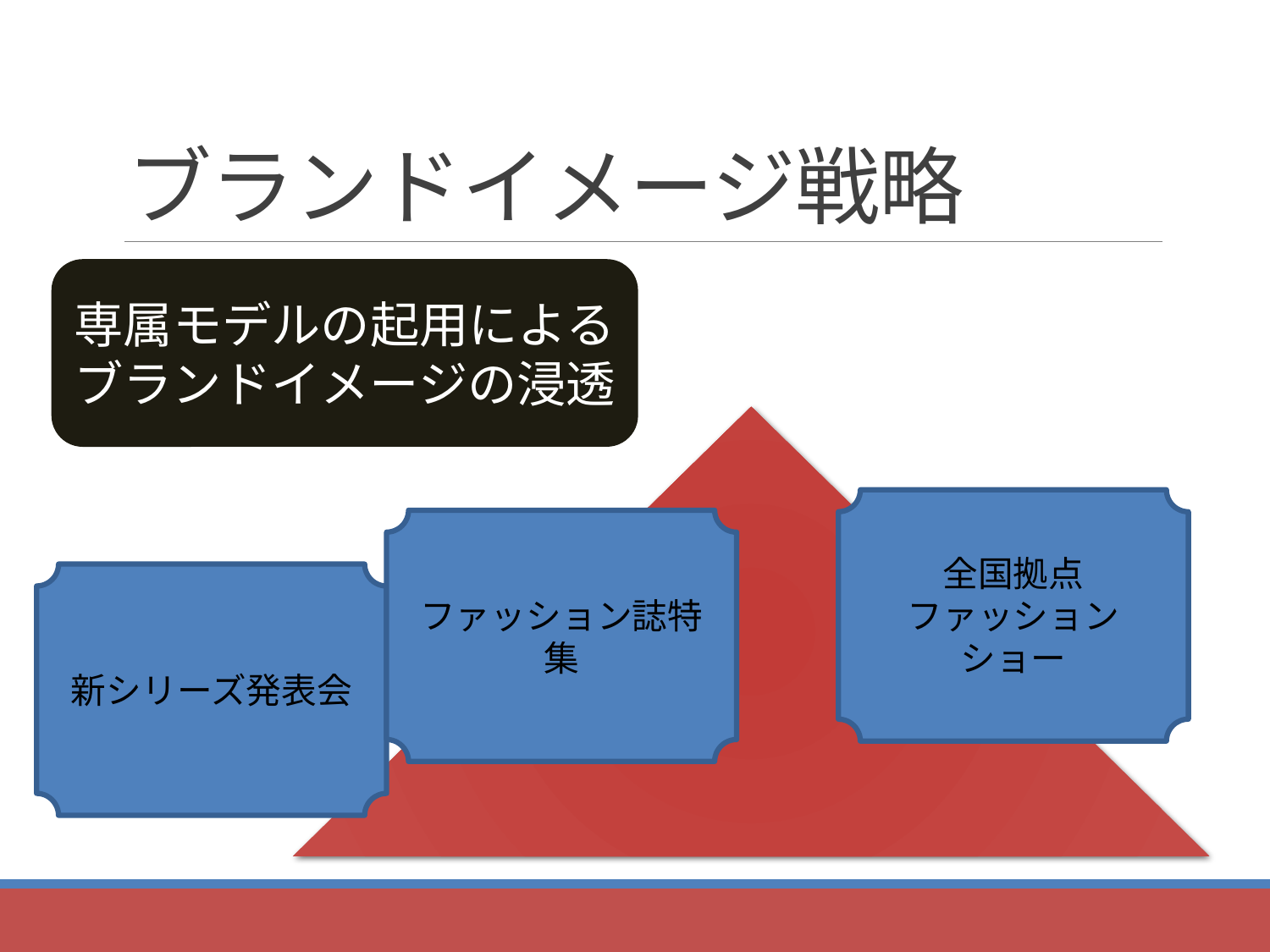

# ブランドイメージ戦略
専属モデルの起用による
ブランドイメージの浸透

全国拠点
ファッションショー
ファッション誌特集
新シリーズ発表会